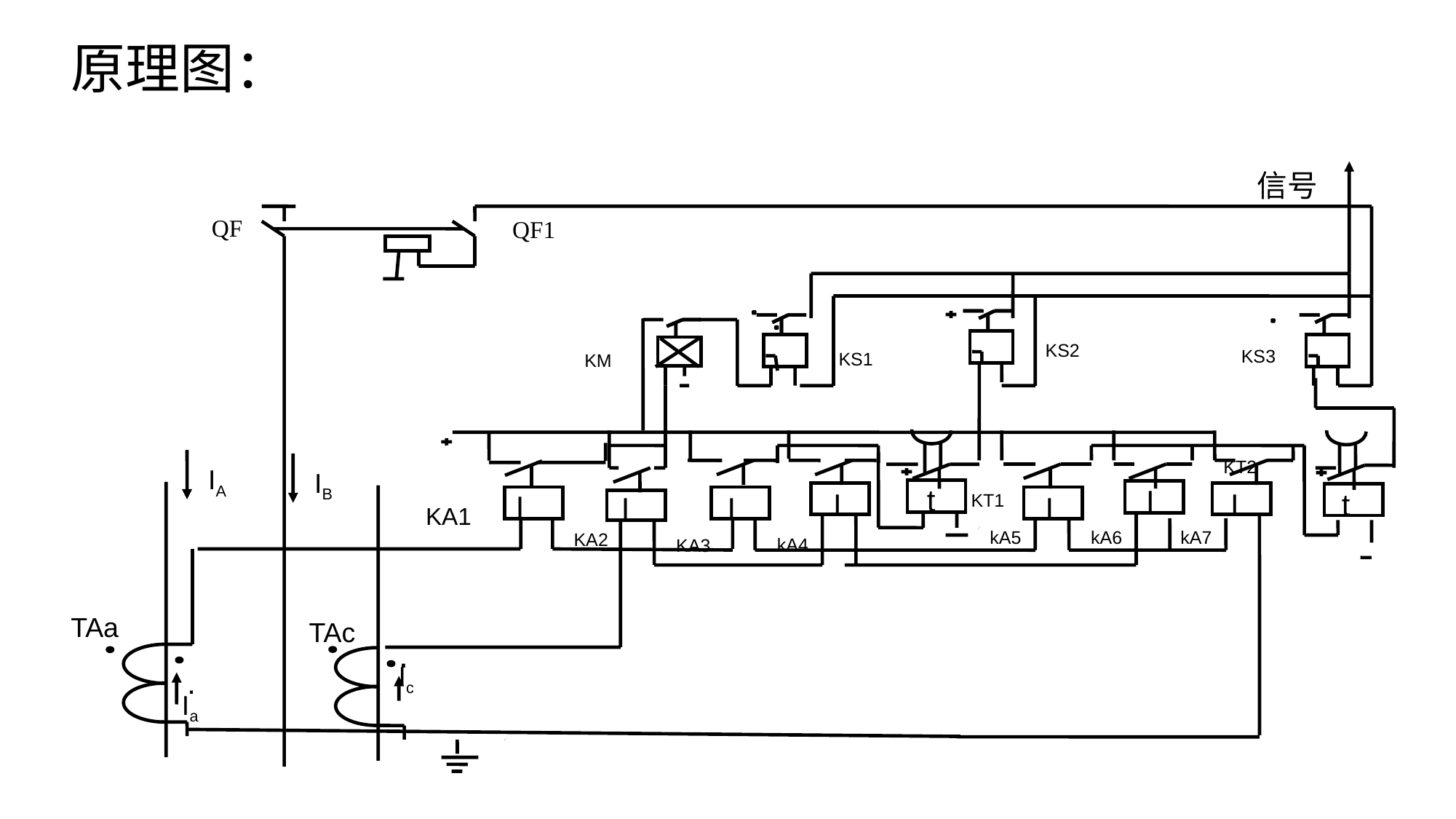

原理图：
信号

QF
QF1

KS2

KS3
KS1
KM

KT2

IA

IB

t
I
I

I
t

I

I
I
KT1
I

KA1

KA3

kA5
kA6
kA7

KA2
kA4

TAa
TAc
.

Ic

.

Ia